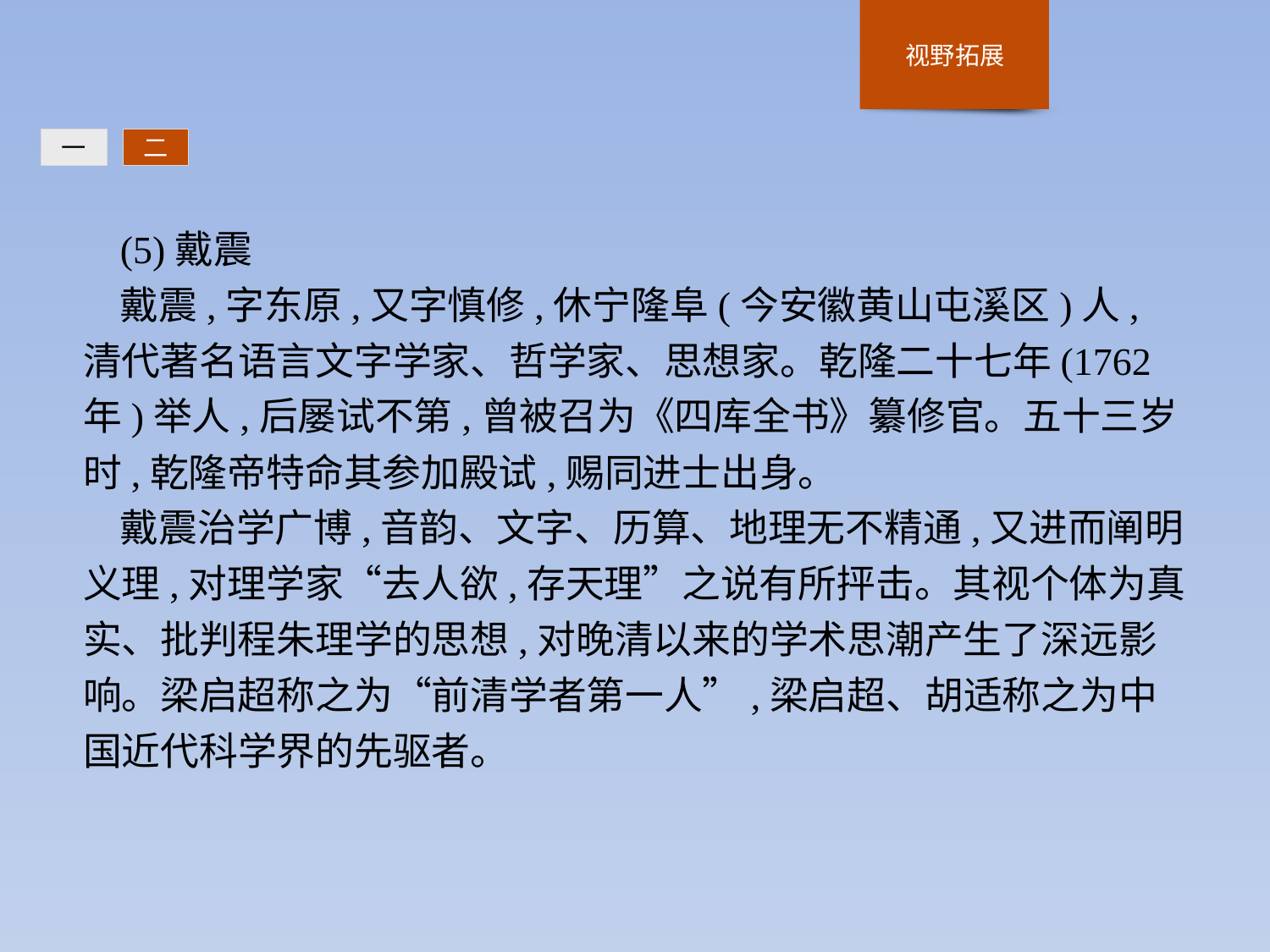

一
二
(5)戴震
戴震,字东原,又字慎修,休宁隆阜(今安徽黄山屯溪区)人,清代著名语言文字学家、哲学家、思想家。乾隆二十七年(1762年)举人,后屡试不第,曾被召为《四库全书》纂修官。五十三岁时,乾隆帝特命其参加殿试,赐同进士出身。
戴震治学广博,音韵、文字、历算、地理无不精通,又进而阐明义理,对理学家“去人欲,存天理”之说有所抨击。其视个体为真实、批判程朱理学的思想,对晚清以来的学术思潮产生了深远影响。梁启超称之为“前清学者第一人”,梁启超、胡适称之为中国近代科学界的先驱者。